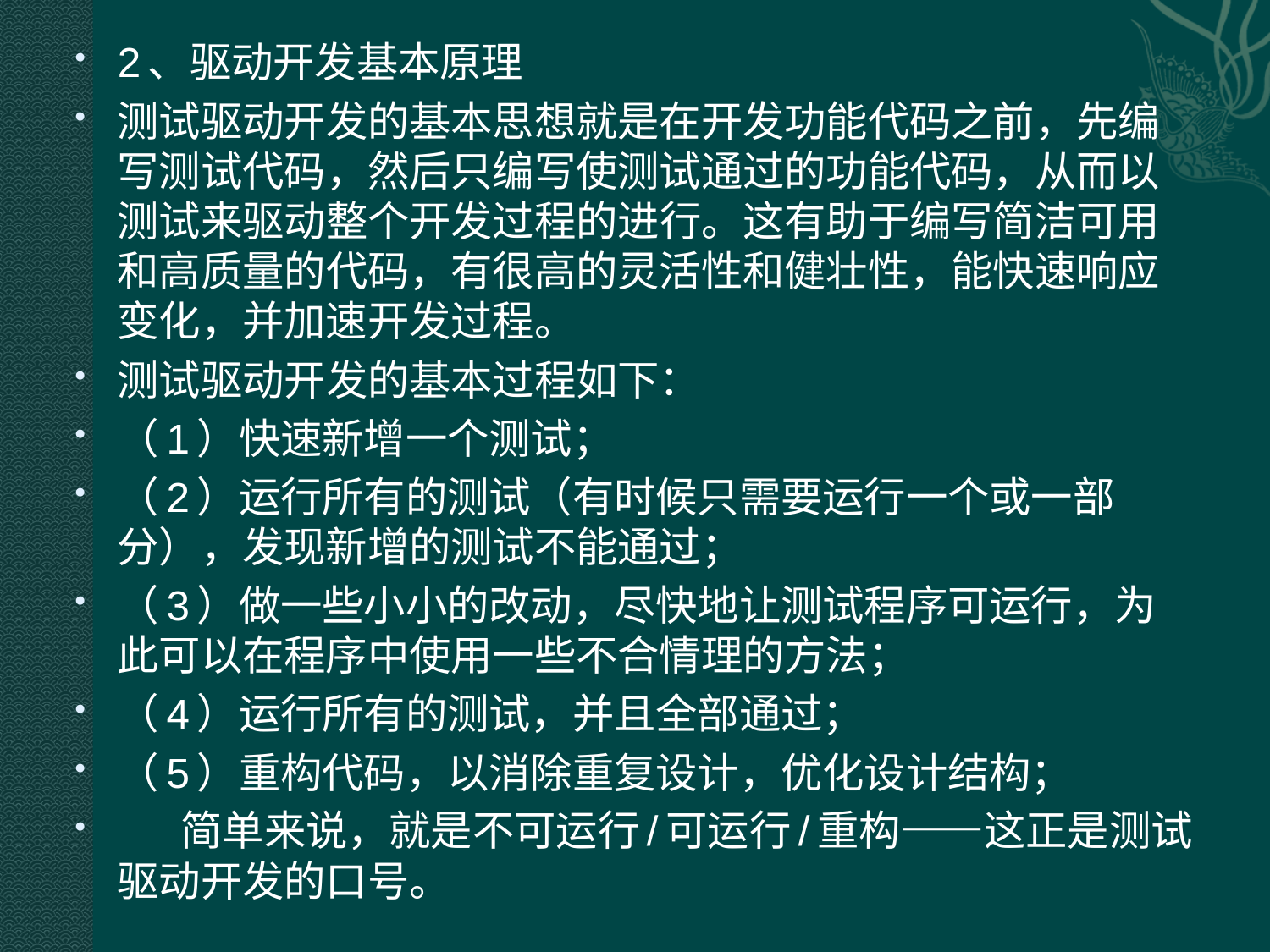

2、驱动开发基本原理
测试驱动开发的基本思想就是在开发功能代码之前，先编写测试代码，然后只编写使测试通过的功能代码，从而以测试来驱动整个开发过程的进行。这有助于编写简洁可用和高质量的代码，有很高的灵活性和健壮性，能快速响应变化，并加速开发过程。
测试驱动开发的基本过程如下：
（1）快速新增一个测试；
（2）运行所有的测试（有时候只需要运行一个或一部分），发现新增的测试不能通过；
（3）做一些小小的改动，尽快地让测试程序可运行，为此可以在程序中使用一些不合情理的方法；
（4）运行所有的测试，并且全部通过；
（5）重构代码，以消除重复设计，优化设计结构；
      简单来说，就是不可运行/可运行/重构——这正是测试驱动开发的口号。